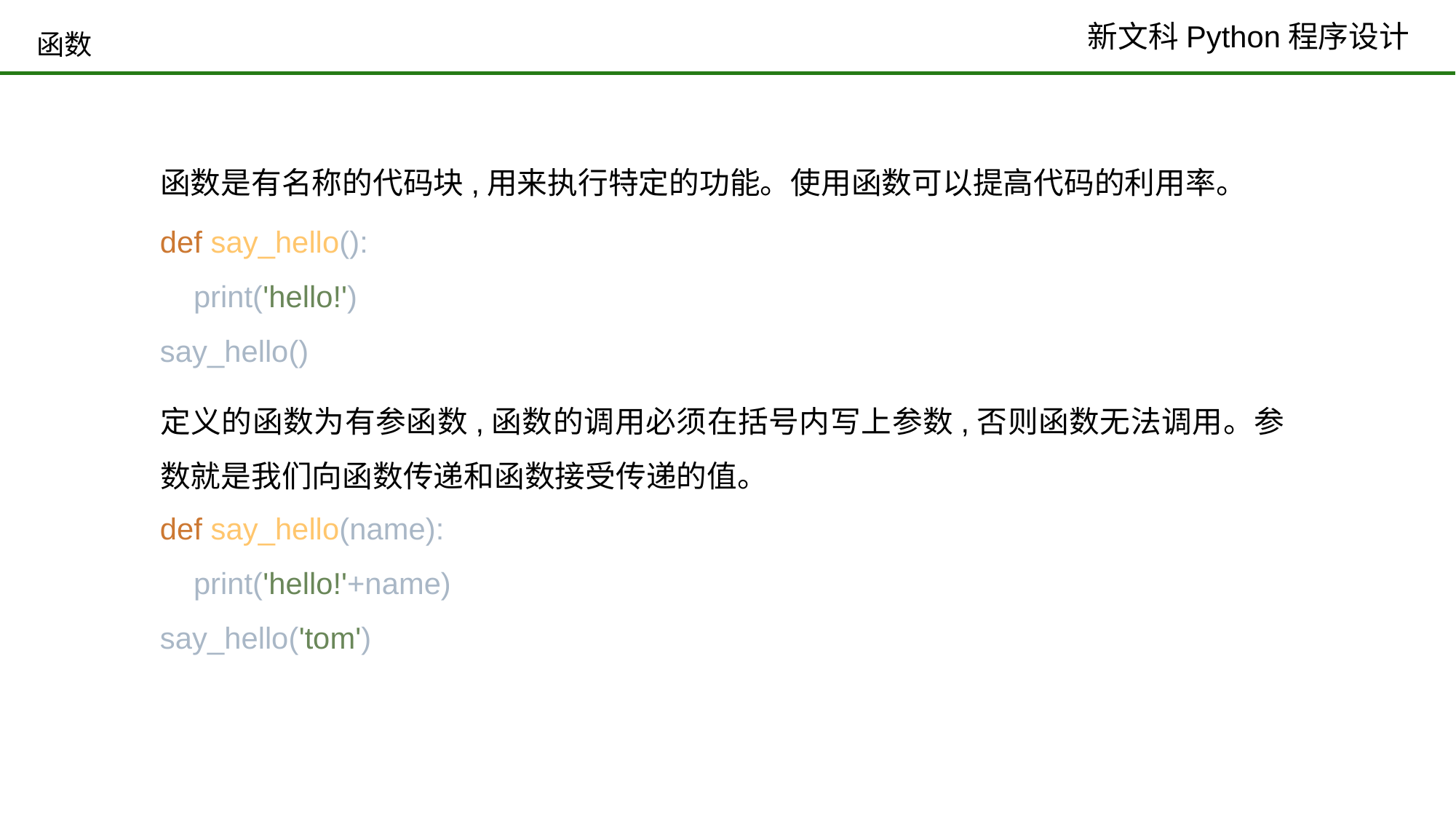

# 函数
函数是有名称的代码块,用来执行特定的功能。使用函数可以提高代码的利用率。
def say_hello():
    print('hello!')
say_hello()
定义的函数为有参函数,函数的调用必须在括号内写上参数,否则函数无法调用。参数就是我们向函数传递和函数接受传递的值。
def say_hello(name):
    print('hello!'+name)
say_hello('tom')